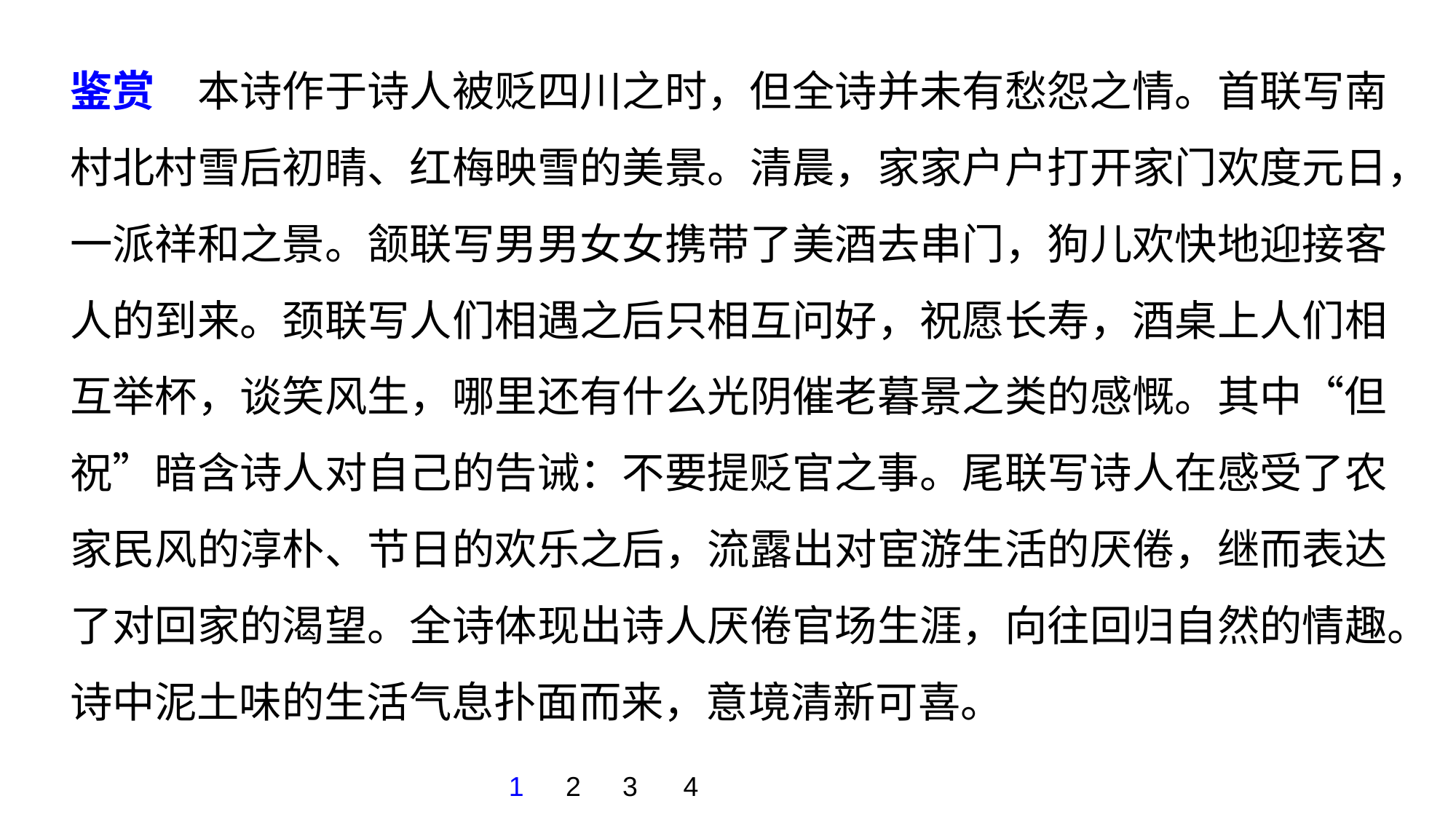

鉴赏　本诗作于诗人被贬四川之时，但全诗并未有愁怨之情。首联写南村北村雪后初晴、红梅映雪的美景。清晨，家家户户打开家门欢度元日，一派祥和之景。颔联写男男女女携带了美酒去串门，狗儿欢快地迎接客人的到来。颈联写人们相遇之后只相互问好，祝愿长寿，酒桌上人们相互举杯，谈笑风生，哪里还有什么光阴催老暮景之类的感慨。其中“但祝”暗含诗人对自己的告诫：不要提贬官之事。尾联写诗人在感受了农家民风的淳朴、节日的欢乐之后，流露出对宦游生活的厌倦，继而表达了对回家的渴望。全诗体现出诗人厌倦官场生涯，向往回归自然的情趣。诗中泥土味的生活气息扑面而来，意境清新可喜。
1
2
3
4